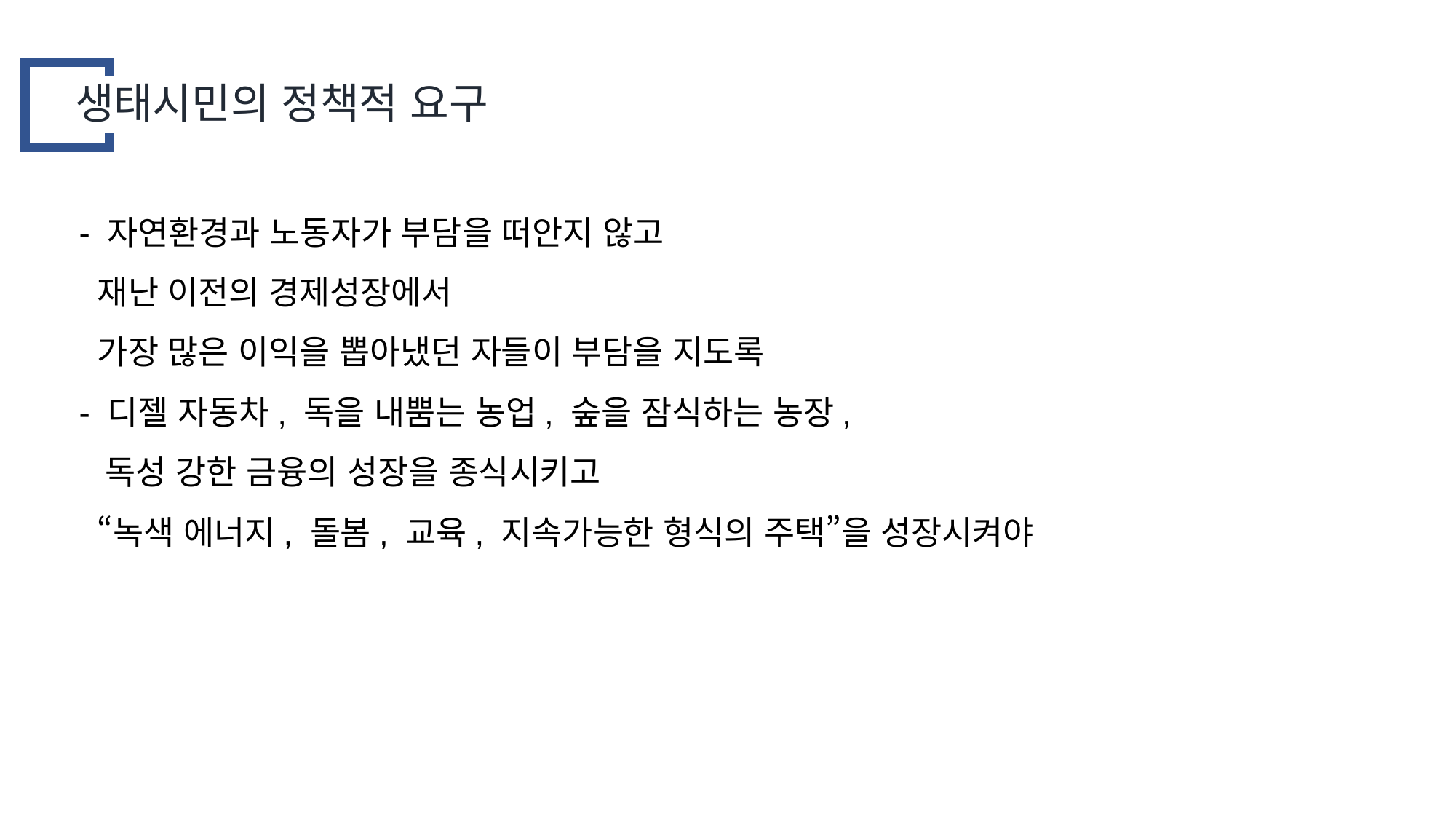

생태시민의 정책적 요구
- 자연환경과 노동자가 부담을 떠안지 않고
  재난 이전의 경제성장에서
  가장 많은 이익을 뽑아냈던 자들이 부담을 지도록
- 디젤 자동차, 독을 내뿜는 농업, 숲을 잠식하는 농장,
  독성 강한 금융의 성장을 종식시키고
  “녹색 에너지, 돌봄, 교육, 지속가능한 형식의 주택”을 성장시켜야